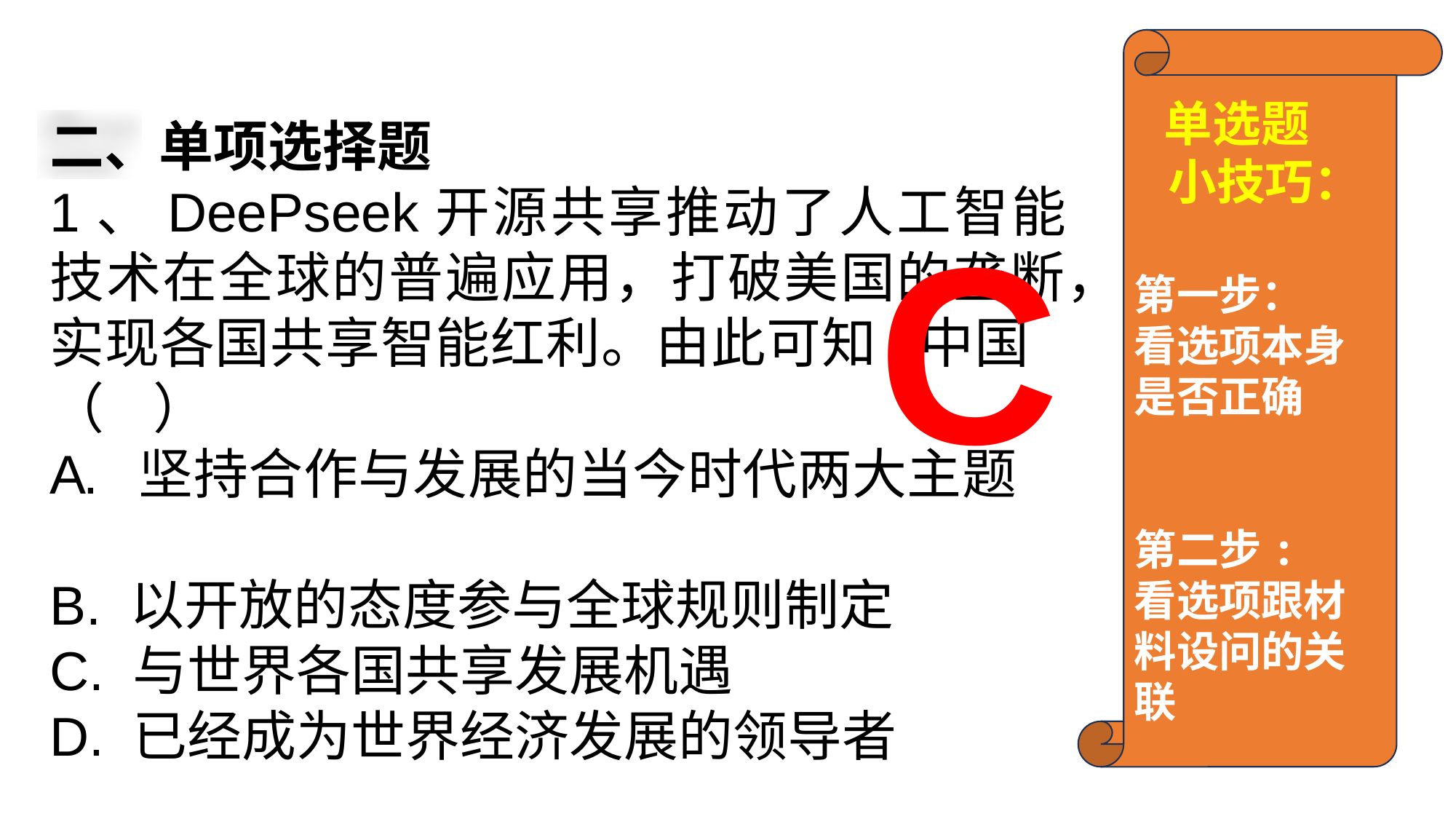

单选题
  小技巧：

第一步：
看选项本身是否正确

第二步:
看选项跟材料设问的关联
二、单项选择题
1、DeePseek开源共享推动了人工智能技术在全球的普遍应用，打破美国的垄断，实现各国共享智能红利。由此可知,中国    （    ）
坚持合作与发展的当今时代两大主题
B. 以开放的态度参与全球规则制定
C. 与世界各国共享发展机遇
D. 已经成为世界经济发展的领导者
 C